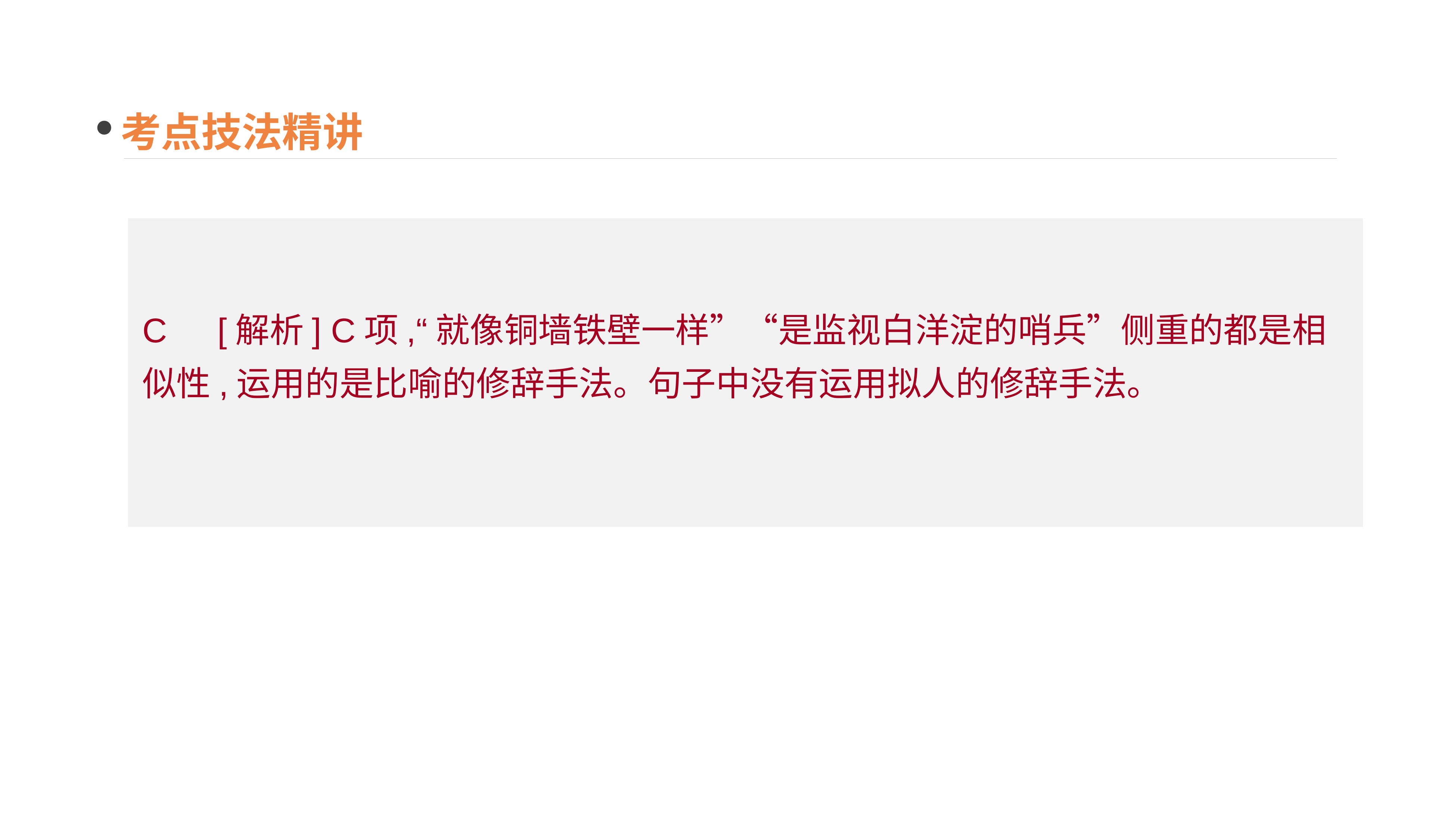

考点技法精讲

C　[解析] C项,“就像铜墙铁壁一样”“是监视白洋淀的哨兵”侧重的都是相似性,运用的是比喻的修辞手法。句子中没有运用拟人的修辞手法。